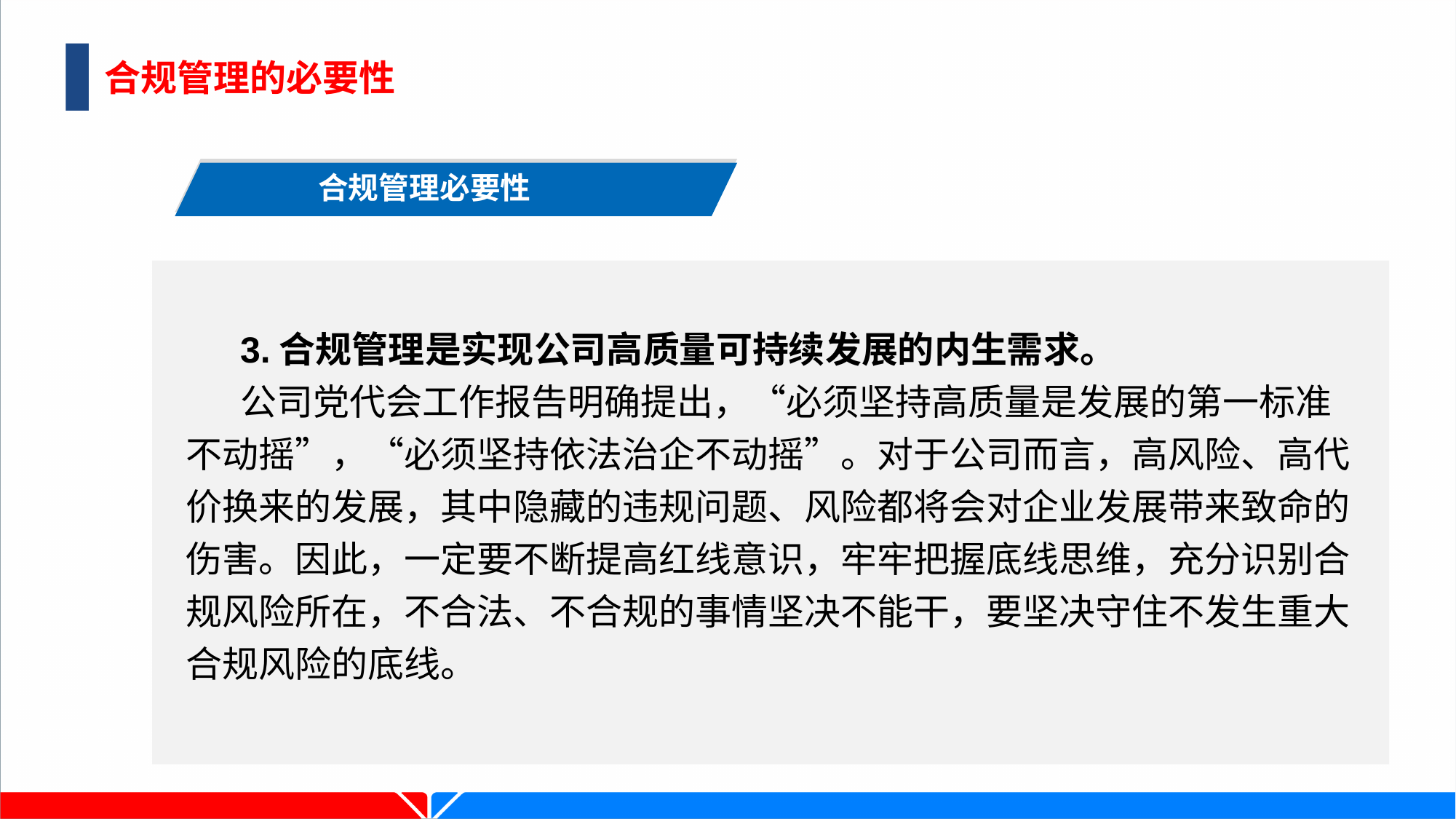

合规管理的必要性

合规管理必要性

3.合规管理是实现公司高质量可持续发展的内生需求。
公司党代会工作报告明确提出，“必须坚持高质量是发展的第一标准不动摇”，“必须坚持依法治企不动摇”。对于公司而言，高风险、高代价换来的发展，其中隐藏的违规问题、风险都将会对企业发展带来致命的伤害。因此，一定要不断提高红线意识，牢牢把握底线思维，充分识别合规风险所在，不合法、不合规的事情坚决不能干，要坚决守住不发生重大合规风险的底线。